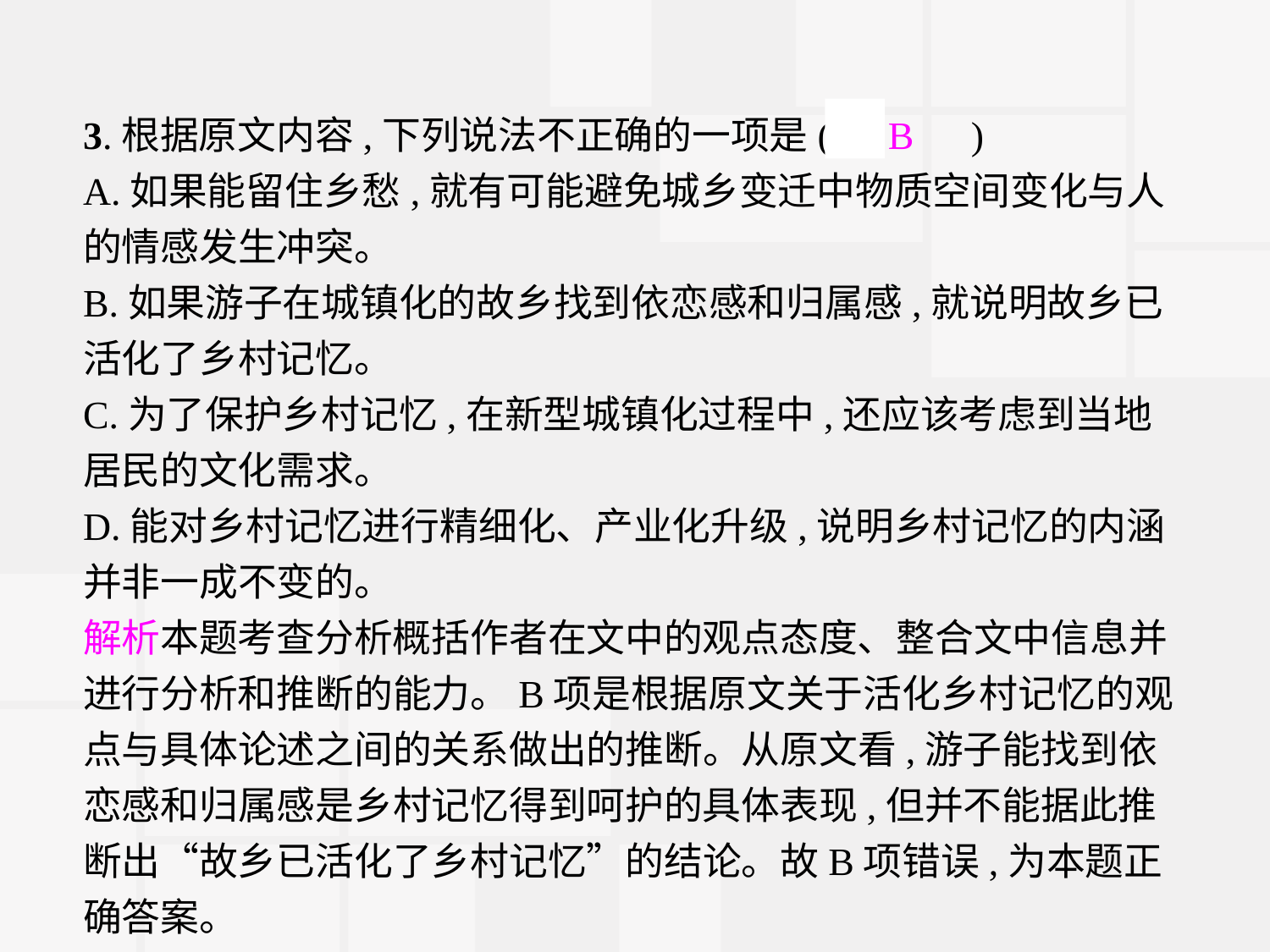

3.根据原文内容,下列说法不正确的一项是(　B　)
A.如果能留住乡愁,就有可能避免城乡变迁中物质空间变化与人的情感发生冲突。
B.如果游子在城镇化的故乡找到依恋感和归属感,就说明故乡已活化了乡村记忆。
C.为了保护乡村记忆,在新型城镇化过程中,还应该考虑到当地居民的文化需求。
D.能对乡村记忆进行精细化、产业化升级,说明乡村记忆的内涵并非一成不变的。
解析本题考查分析概括作者在文中的观点态度、整合文中信息并进行分析和推断的能力。B项是根据原文关于活化乡村记忆的观点与具体论述之间的关系做出的推断。从原文看,游子能找到依恋感和归属感是乡村记忆得到呵护的具体表现,但并不能据此推断出“故乡已活化了乡村记忆”的结论。故B项错误,为本题正确答案。